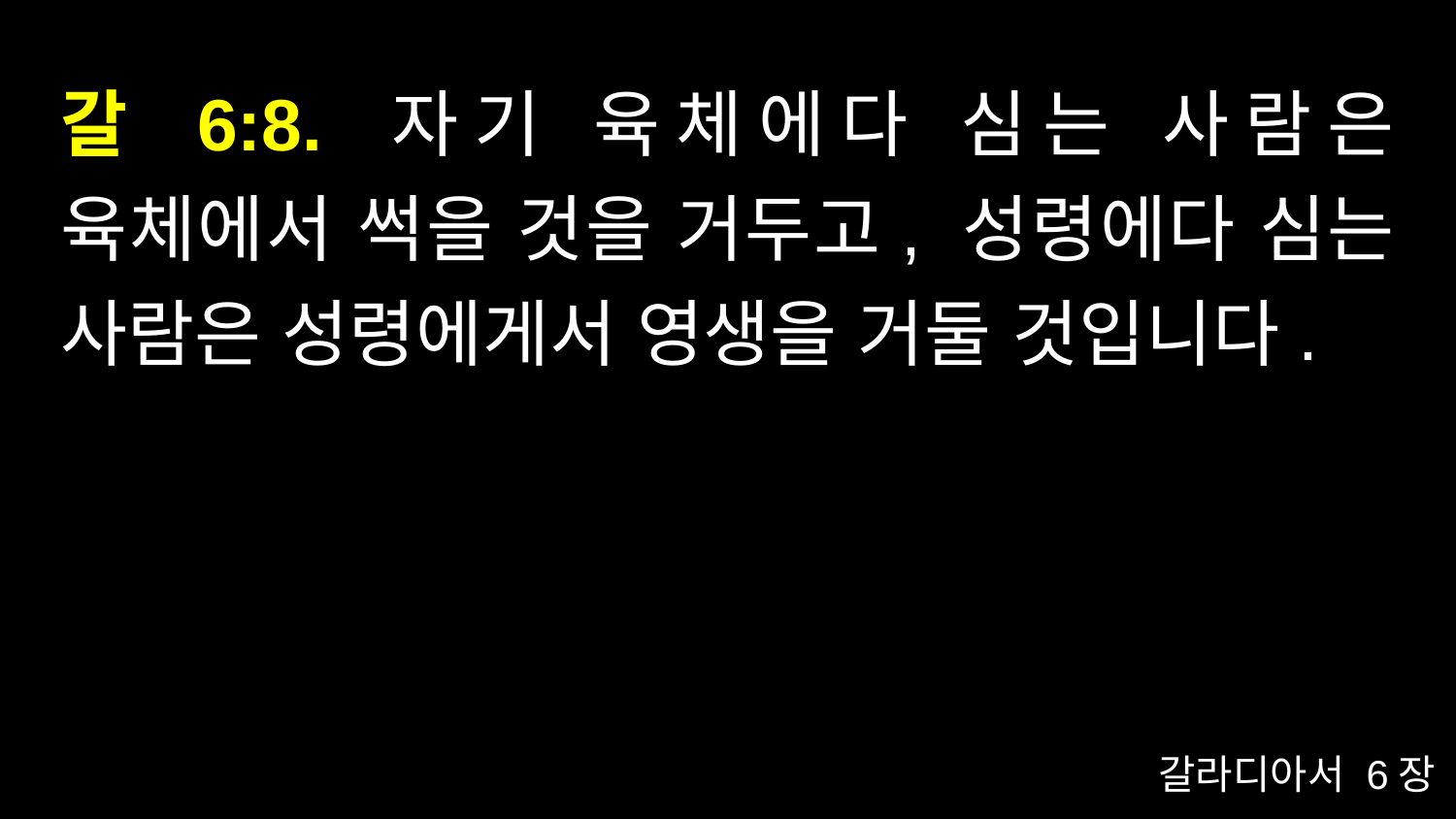

# 갈 6:8. 자기 육체에다 심는 사람은 육체에서 썩을 것을 거두고, 성령에다 심는 사람은 성령에게서 영생을 거둘 것입니다.
갈라디아서 6장